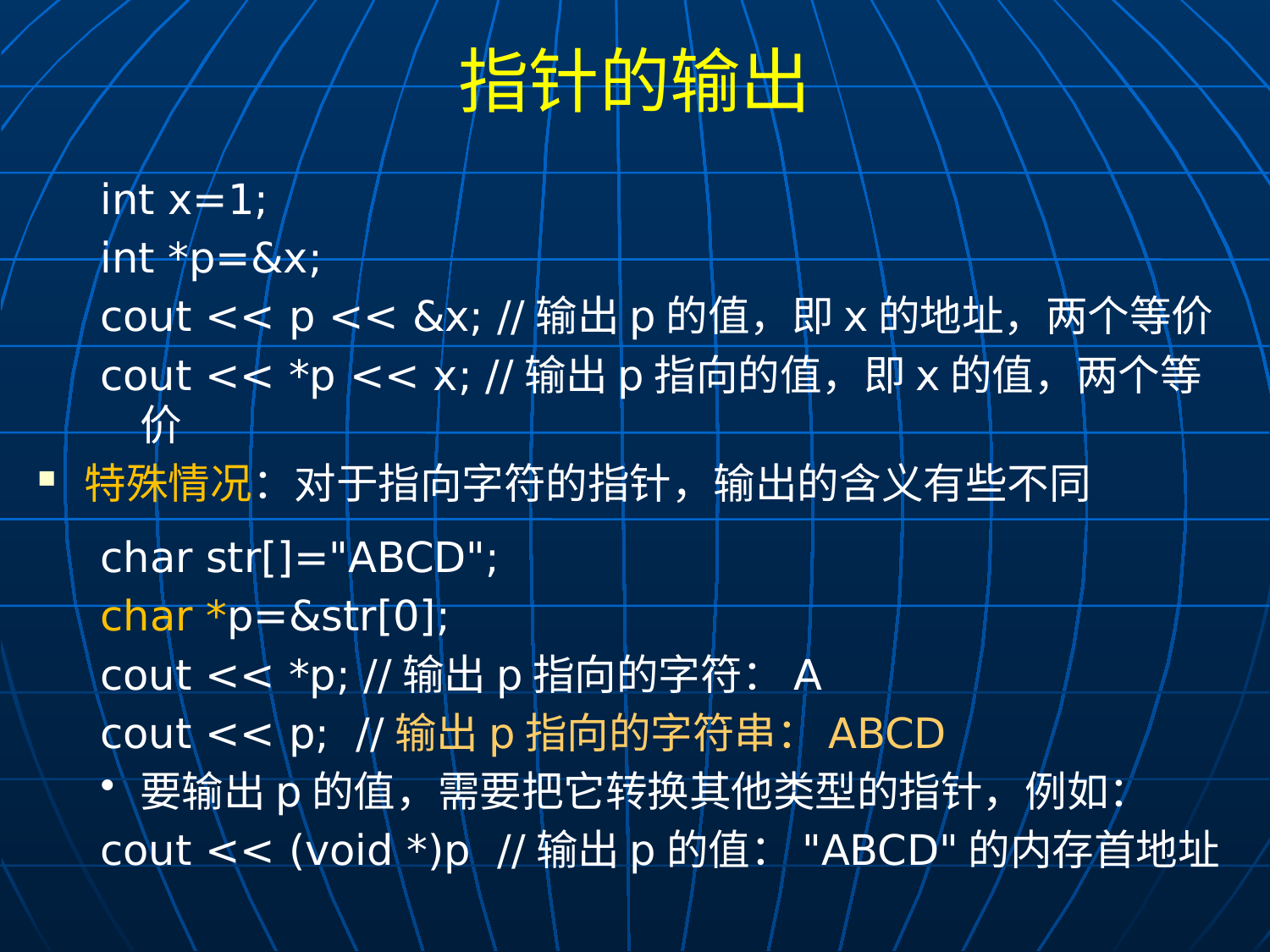

# 指针的输出
int x=1;
int *p=&x;
cout << p << &x; //输出p的值，即x的地址，两个等价
cout << *p << x; //输出p指向的值，即x的值，两个等价
特殊情况：对于指向字符的指针，输出的含义有些不同
char str[]="ABCD";
char *p=&str[0];
cout << *p; //输出p指向的字符：A
cout << p;  //输出p指向的字符串：ABCD
要输出p的值，需要把它转换其他类型的指针，例如：
cout << (void *)p  //输出p的值："ABCD"的内存首地址